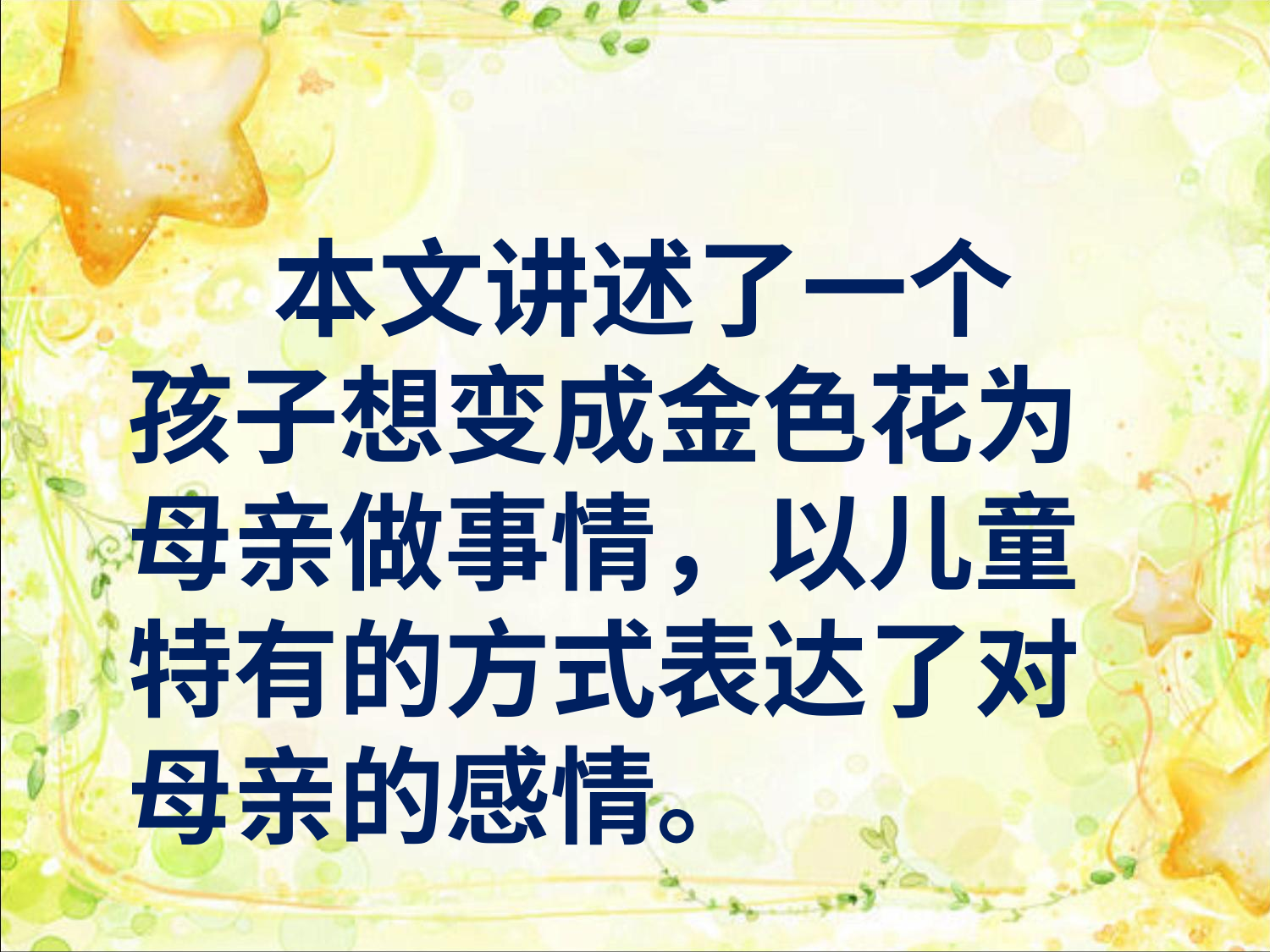

本文讲述了一个孩子想变成金色花为母亲做事情，以儿童特有的方式表达了对母亲的感情。